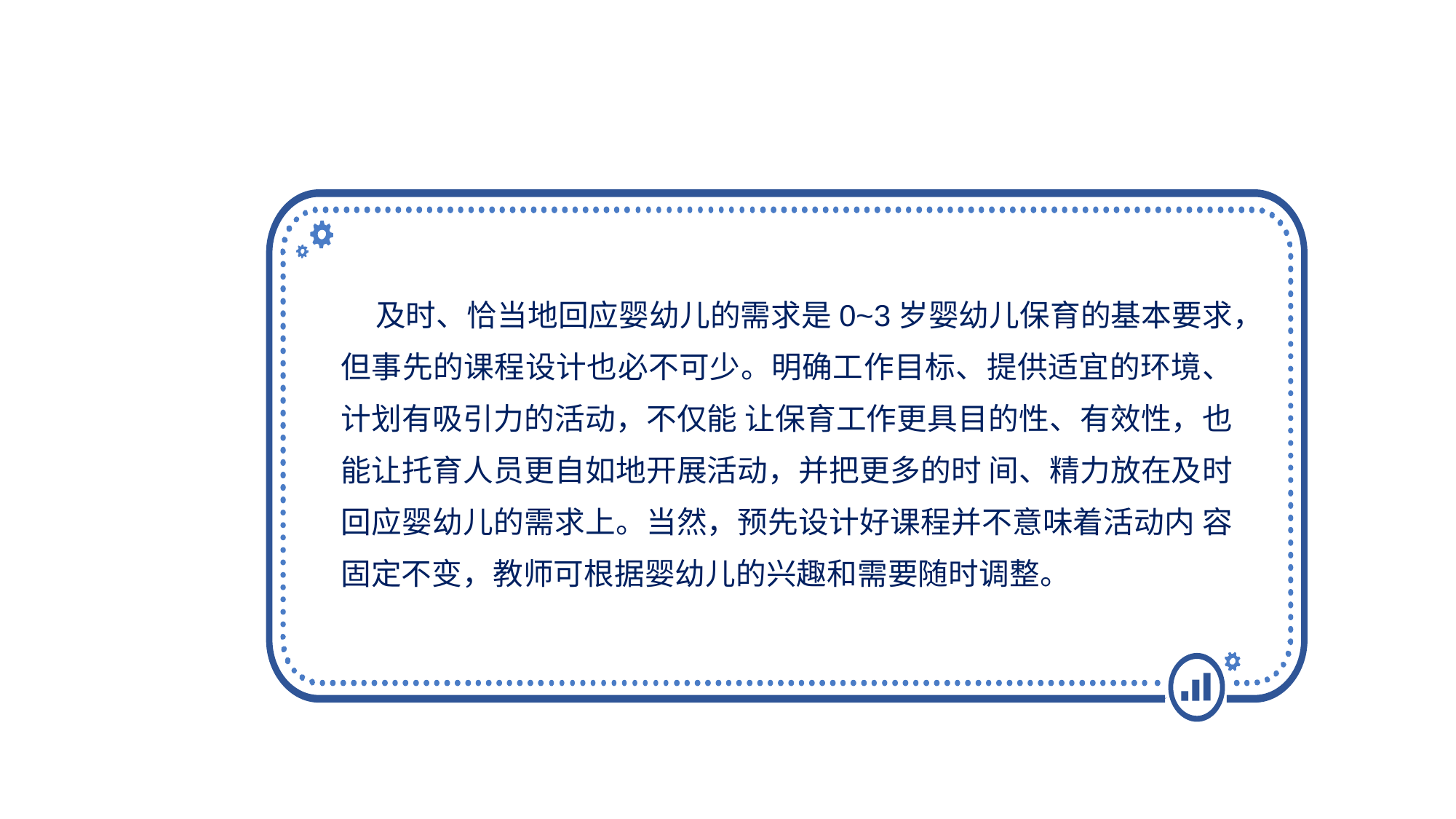

及时、恰当地回应婴幼儿的需求是0~3岁婴幼儿保育的基本要求，但事先的课程设计也必不可少。明确工作目标、提供适宜的环境、计划有吸引力的活动，不仅能 让保育工作更具目的性、有效性，也能让托育人员更自如地开展活动，并把更多的时 间、精力放在及时回应婴幼儿的需求上。当然，预先设计好课程并不意味着活动内 容固定不变，教师可根据婴幼儿的兴趣和需要随时调整。